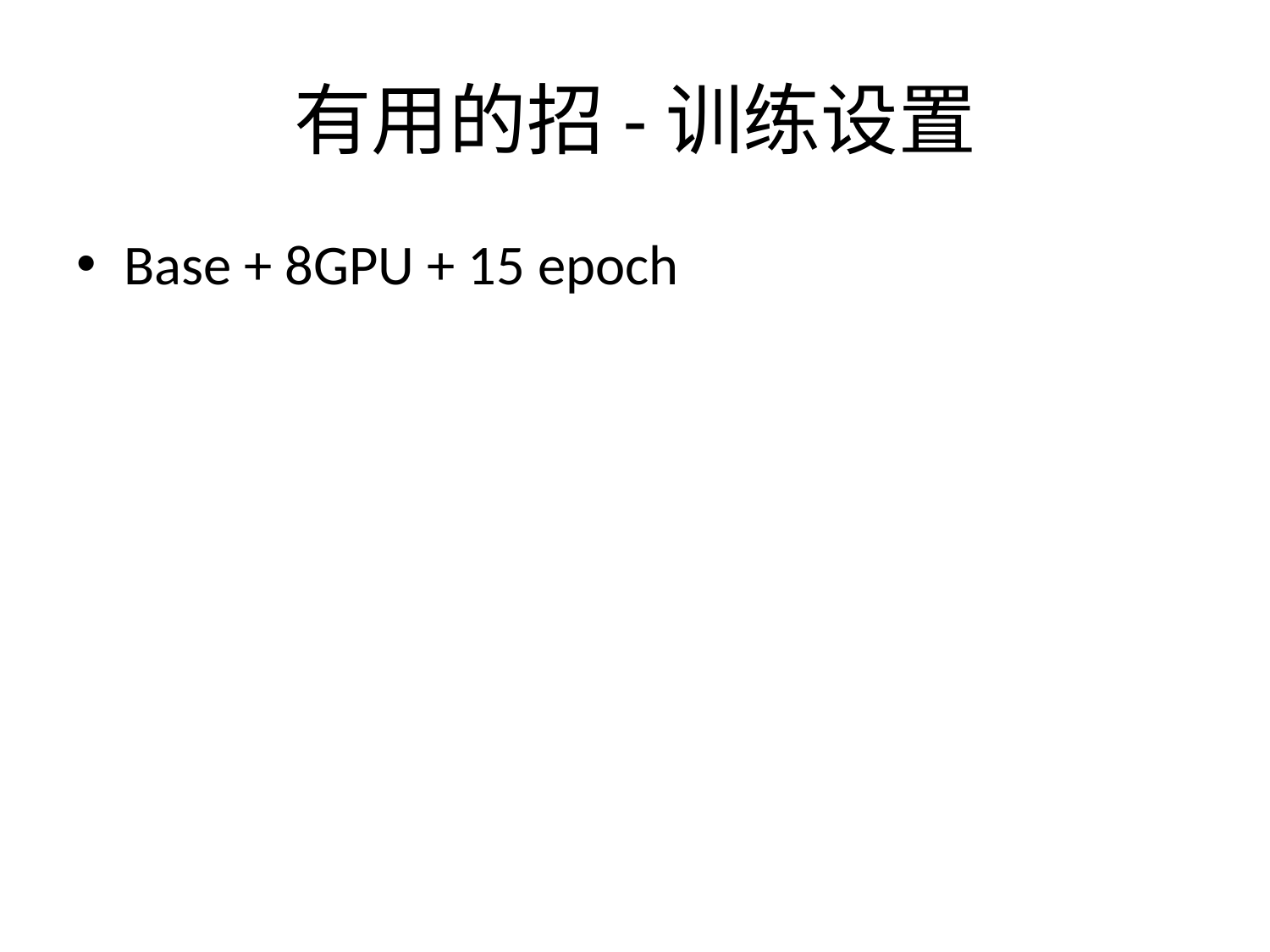

# 有用的招-训练设置
Base + 8GPU + 15 epoch